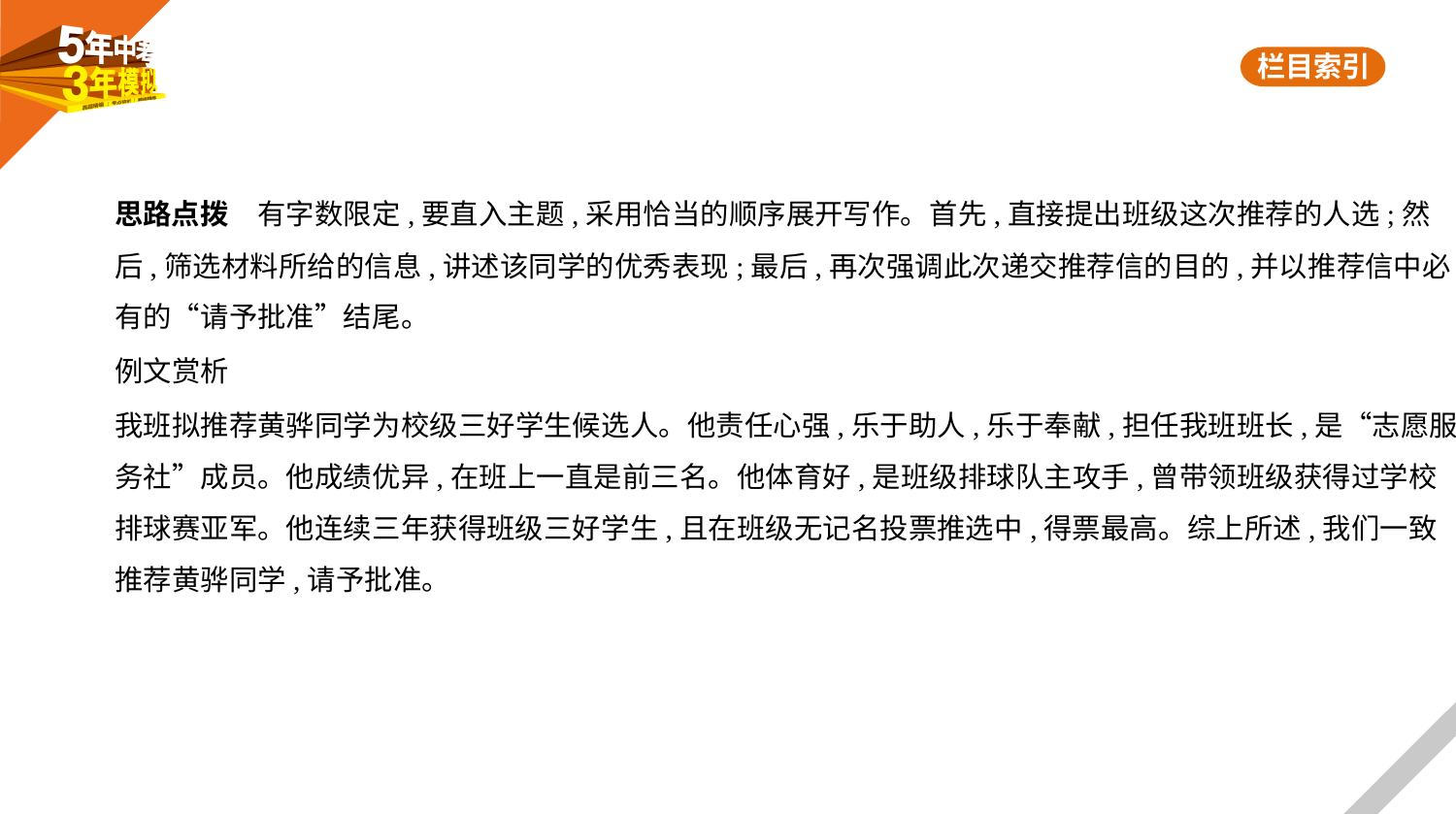

思路点拨　有字数限定,要直入主题,采用恰当的顺序展开写作。首先,直接提出班级这次推荐的人选;然
后,筛选材料所给的信息,讲述该同学的优秀表现;最后,再次强调此次递交推荐信的目的,并以推荐信中必
有的“请予批准”结尾。
例文赏析
我班拟推荐黄骅同学为校级三好学生候选人。他责任心强,乐于助人,乐于奉献,担任我班班长,是“志愿服
务社”成员。他成绩优异,在班上一直是前三名。他体育好,是班级排球队主攻手,曾带领班级获得过学校
排球赛亚军。他连续三年获得班级三好学生,且在班级无记名投票推选中,得票最高。综上所述,我们一致
推荐黄骅同学,请予批准。